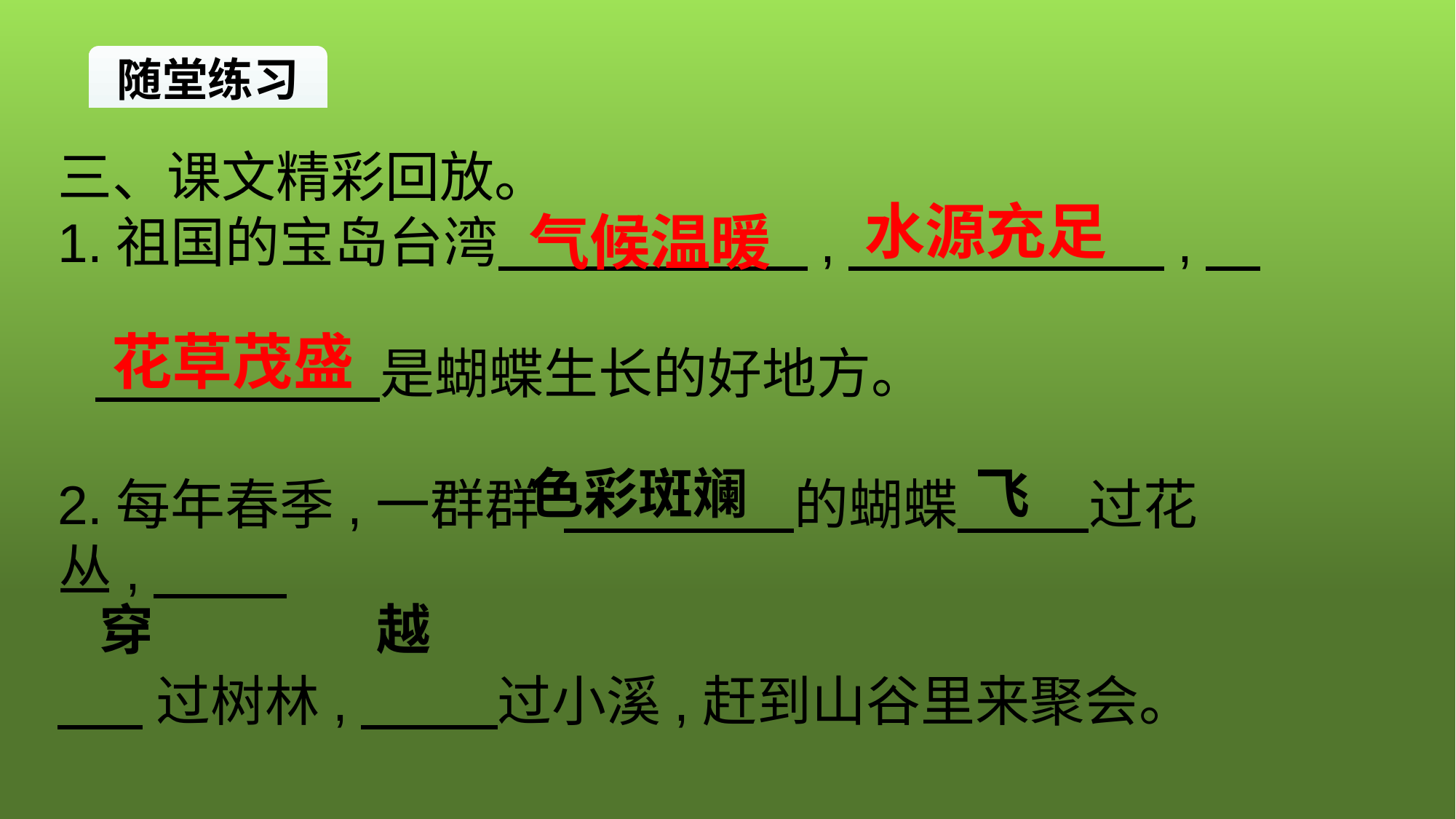

随堂练习
三、课文精彩回放。
1.祖国的宝岛台湾　　　   　　,　        　　　,

  　　　 　　是蝴蝶生长的好地方。

2.每年春季,一群群  　 　　　的蝴蝶　     过花丛,

       过树林,　　 过小溪,赶到山谷里来聚会。

水源充足
气候温暖
花草茂盛
色彩斑斓
飞
穿
越